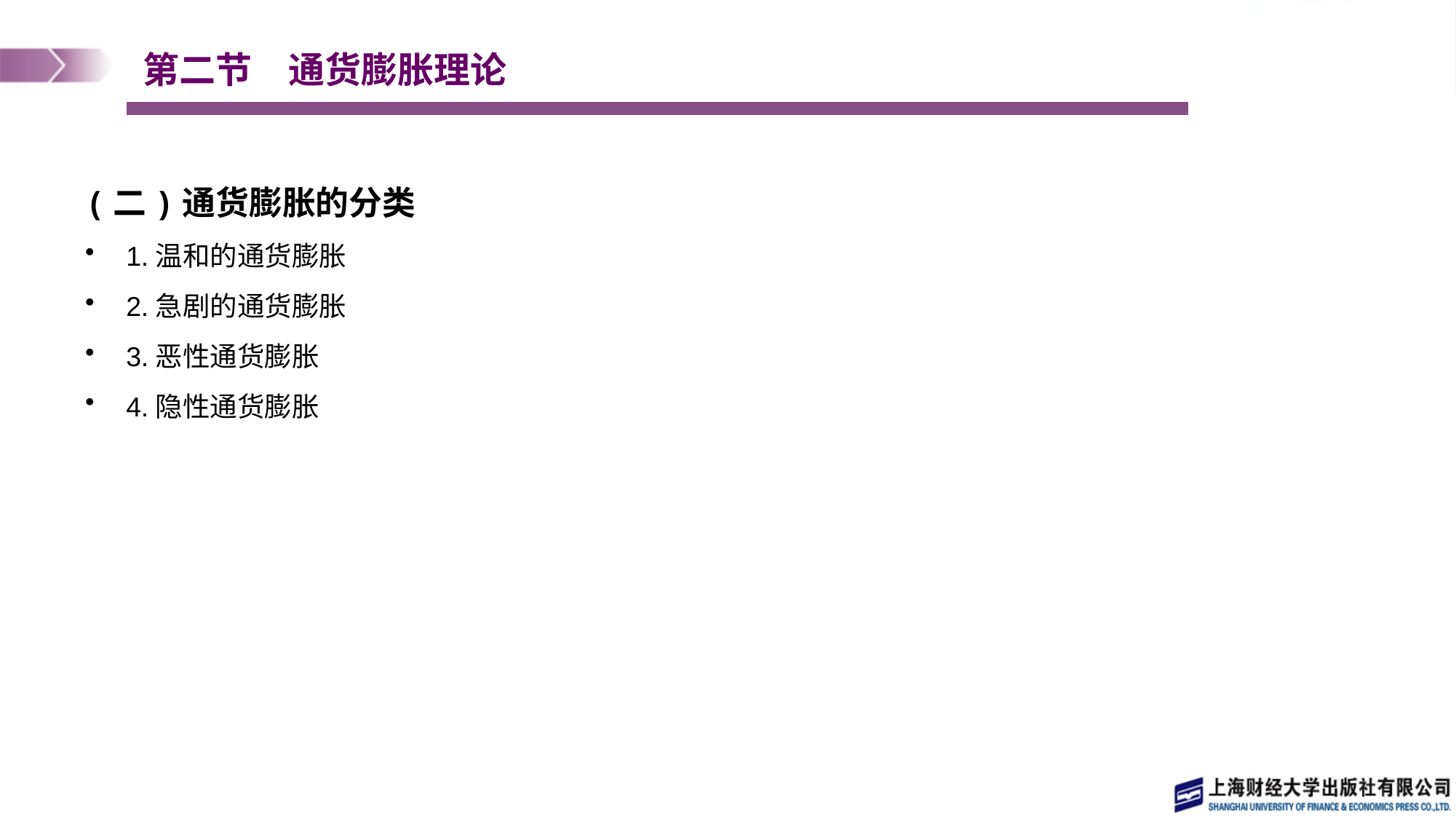

# 第二节　通货膨胀理论
(二)通货膨胀的分类
1.温和的通货膨胀
2.急剧的通货膨胀
3.恶性通货膨胀
4.隐性通货膨胀